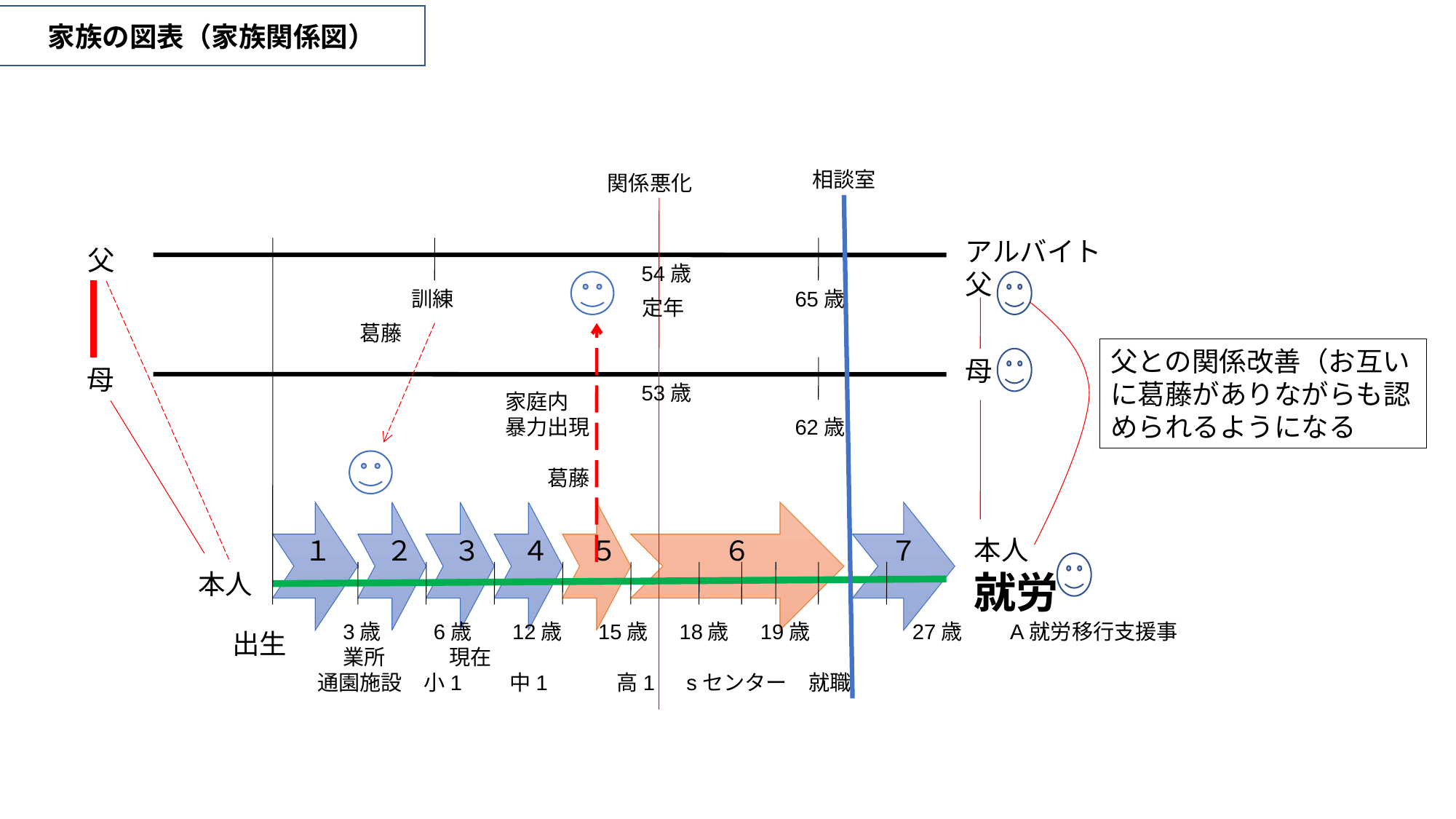

家族の図表（家族関係図）
相談室
関係悪化
アルバイト
父
父
54歳

訓練
65歳

定年
葛藤
父との関係改善（お互いに葛藤がありながらも認められるようになる
母

母
53歳
家庭内
暴力出現
62歳

葛藤
１

２

３

４

５

６

７

本人
就労

本人
3歳　　 6歳　   12歳　  15歳　 18歳　 19歳       　　　27歳　　A就労移行支援事業所　　　現在
出生
通園施設　小1　　中1　　　高1　sセンター　就職